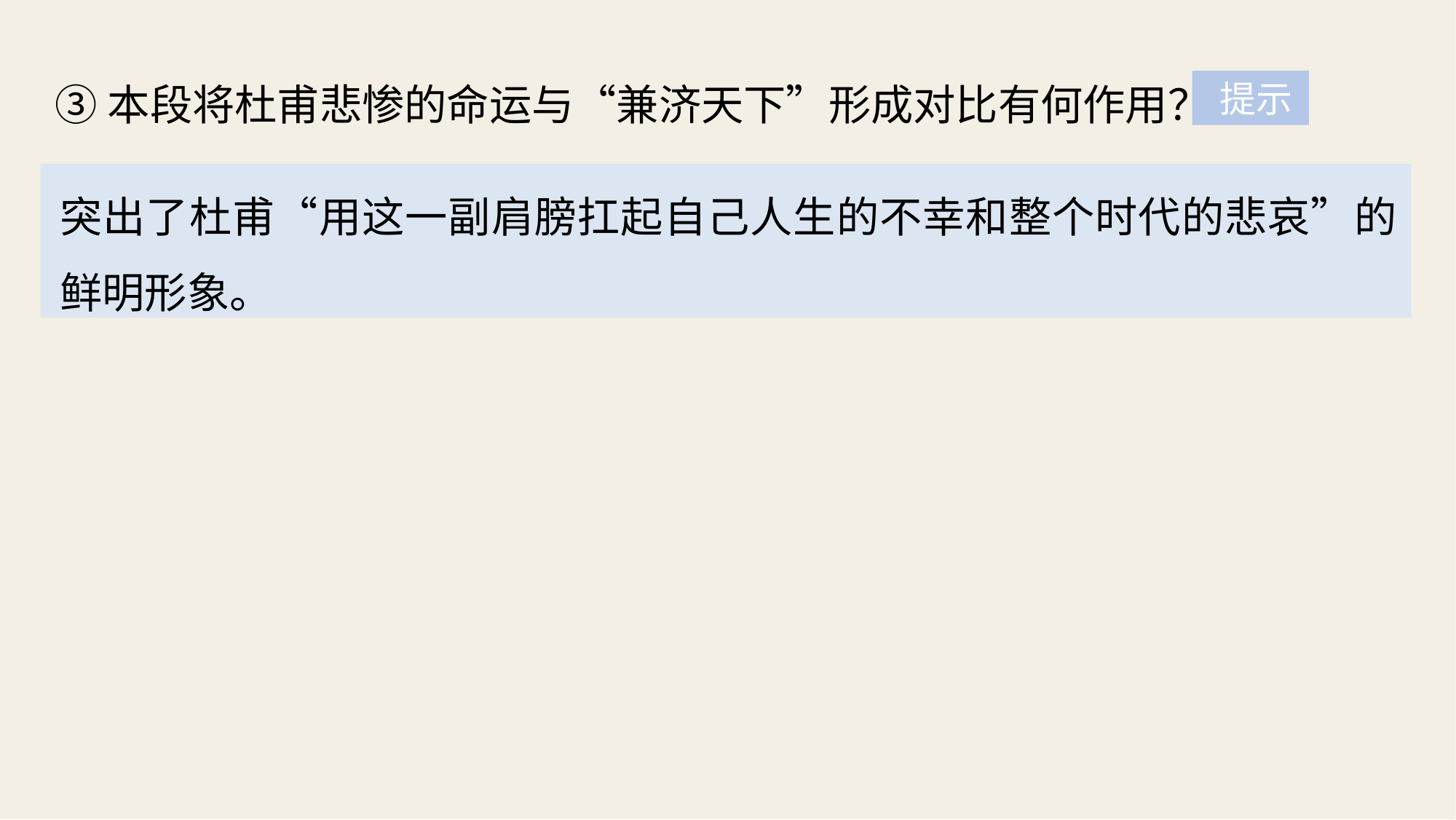

③本段将杜甫悲惨的命运与“兼济天下”形成对比有何作用？
 提示
突出了杜甫“用这一副肩膀扛起自己人生的不幸和整个时代的悲哀”的鲜明形象。